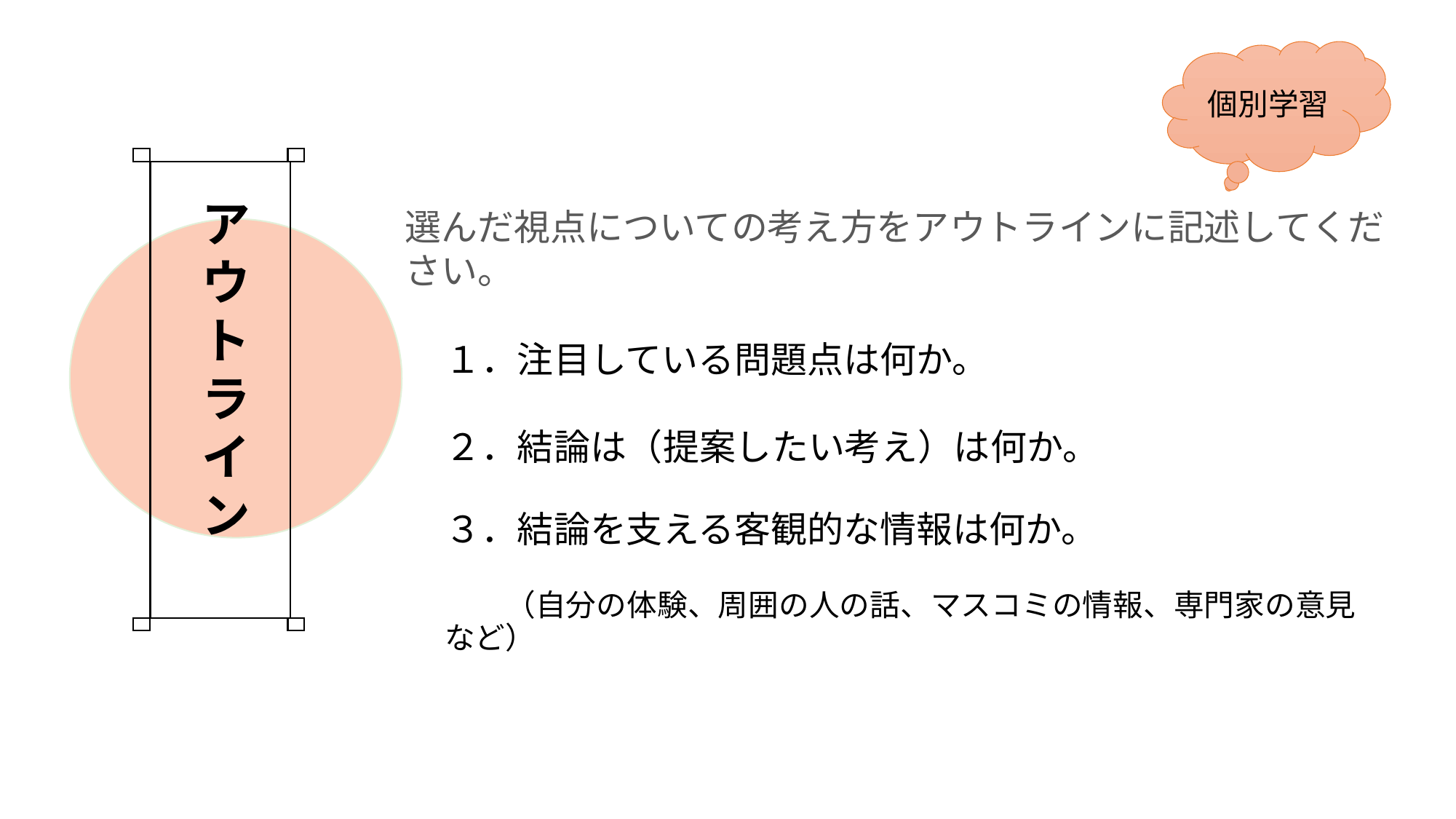

個別学習
ア
ウ
ト
ラ
イ
ン
選んだ視点についての考え方をアウトラインに記述してください。

１．注目している問題点は何か。

２．結論は（提案したい考え）は何か。

３．結論を支える客観的な情報は何か。

　　（自分の体験、周囲の人の話、マスコミの情報、専門家の意見など）